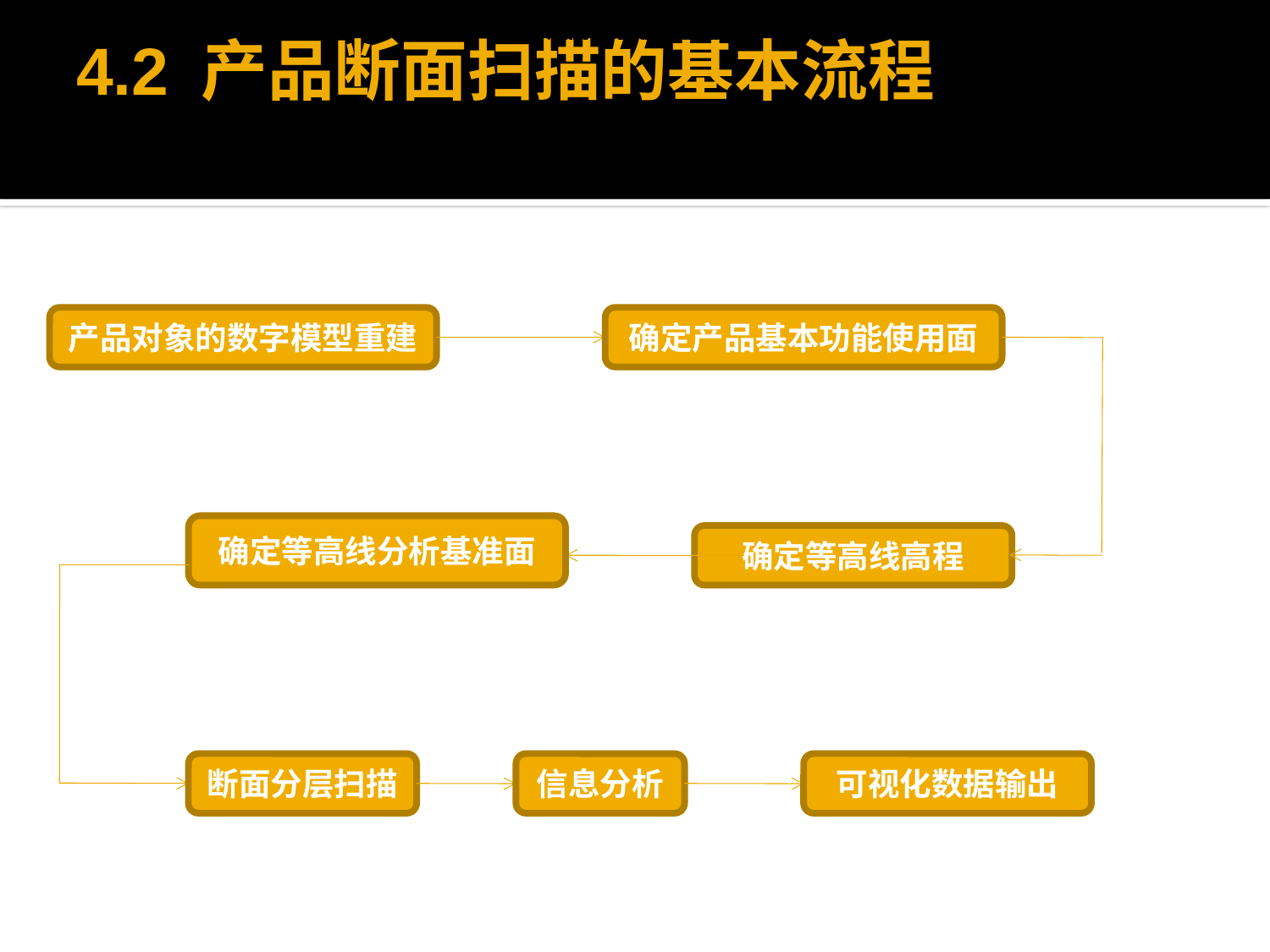

产品对象的数字模型重建
产品对象的数字模型重建
产品对象的数字模型重建
产品对象的数字模型重建
产品对象的数字模型重建
产品对象的数字模型重建
产品对象的数字模型重建
）产品对象的数字模型重建
）产品对象的数字模型重建
）产品对象的数字模型重建
）产品对象的数字模型重建
）产品对象的数字模型重建
# 4.2 产品断面扫描的基本流程
产品对象的数字模型重建
确定产品基本功能使用面
确定等高线分析基准面
确定等高线高程
断面分层扫描
信息分析
可视化数据输出